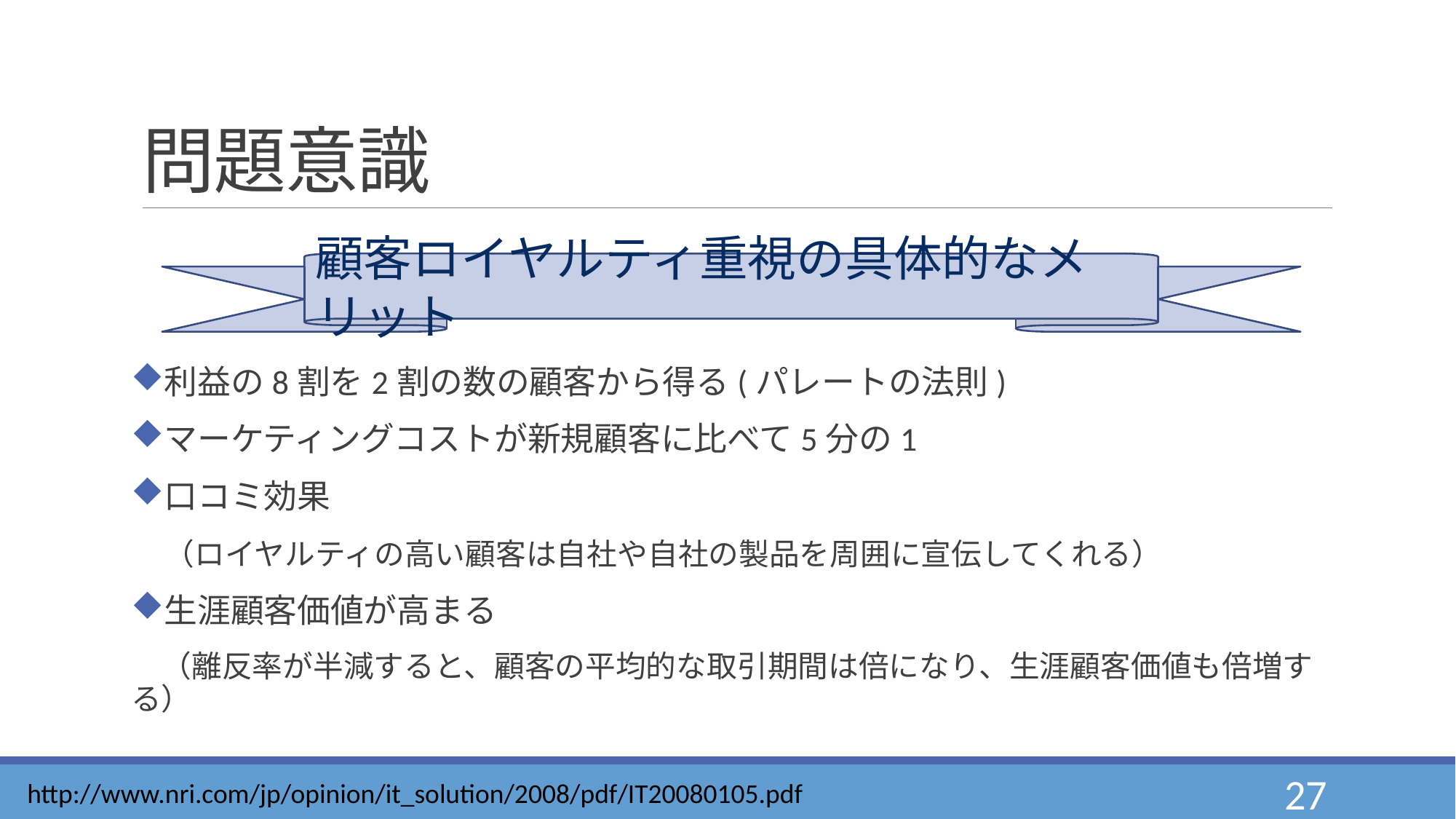

# 問題意識

利益の8割を2割の数の顧客から得る(パレートの法則)
マーケティングコストが新規顧客に比べて5分の1
口コミ効果
　（ロイヤルティの高い顧客は自社や自社の製品を周囲に宣伝してくれる）
生涯顧客価値が高まる
　（離反率が半減すると、顧客の平均的な取引期間は倍になり、生涯顧客価値も倍増する）

顧客ロイヤルティ重視の具体的なメリット
http://www.nri.com/jp/opinion/it_solution/2008/pdf/IT20080105.pdf
27